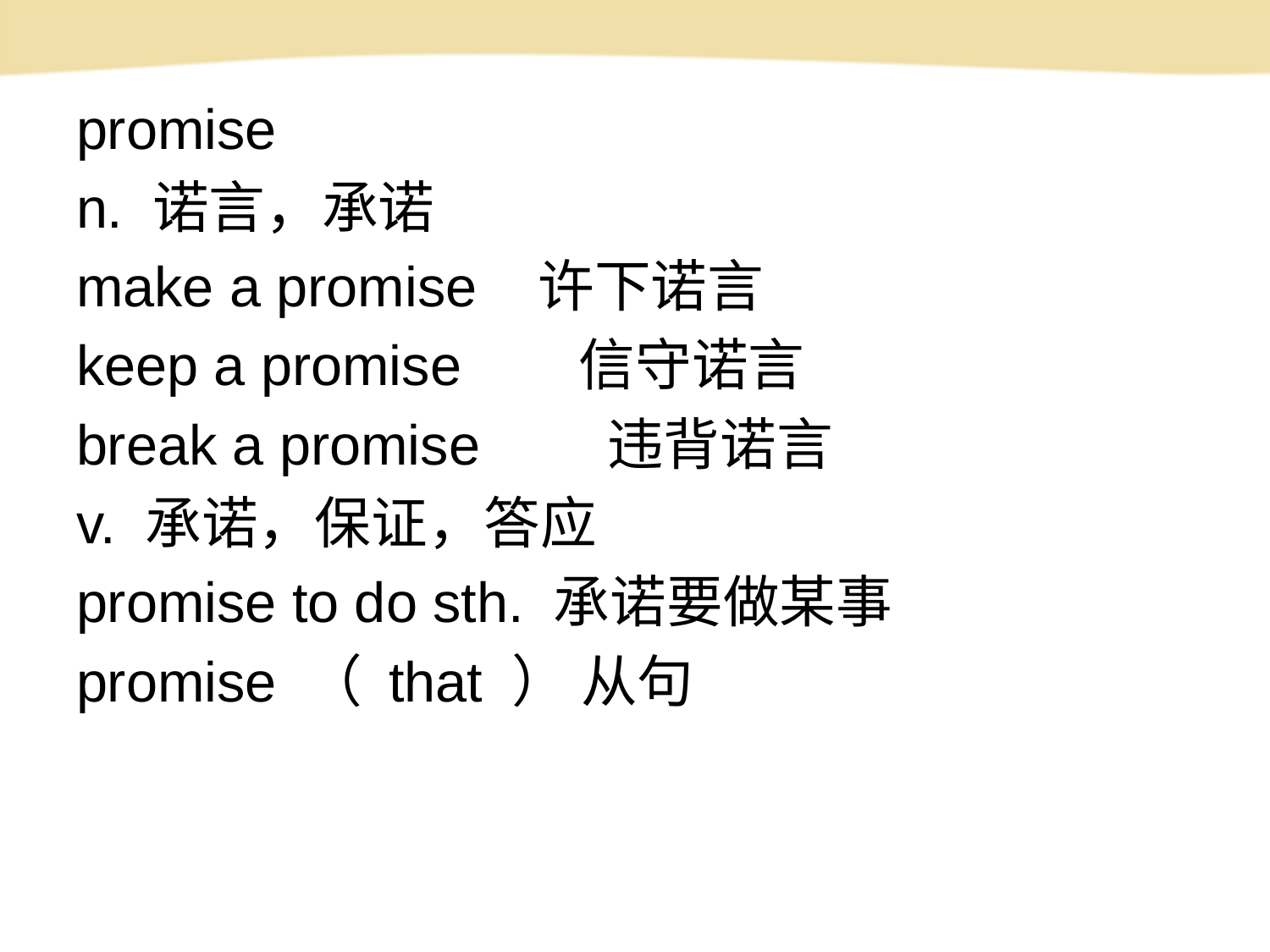

promise
n. 诺言，承诺
make a promise   许下诺言
keep a promise   　信守诺言
break a promise　　违背诺言
v. 承诺，保证，答应
promise to do sth. 承诺要做某事
promise （ that ） 从句